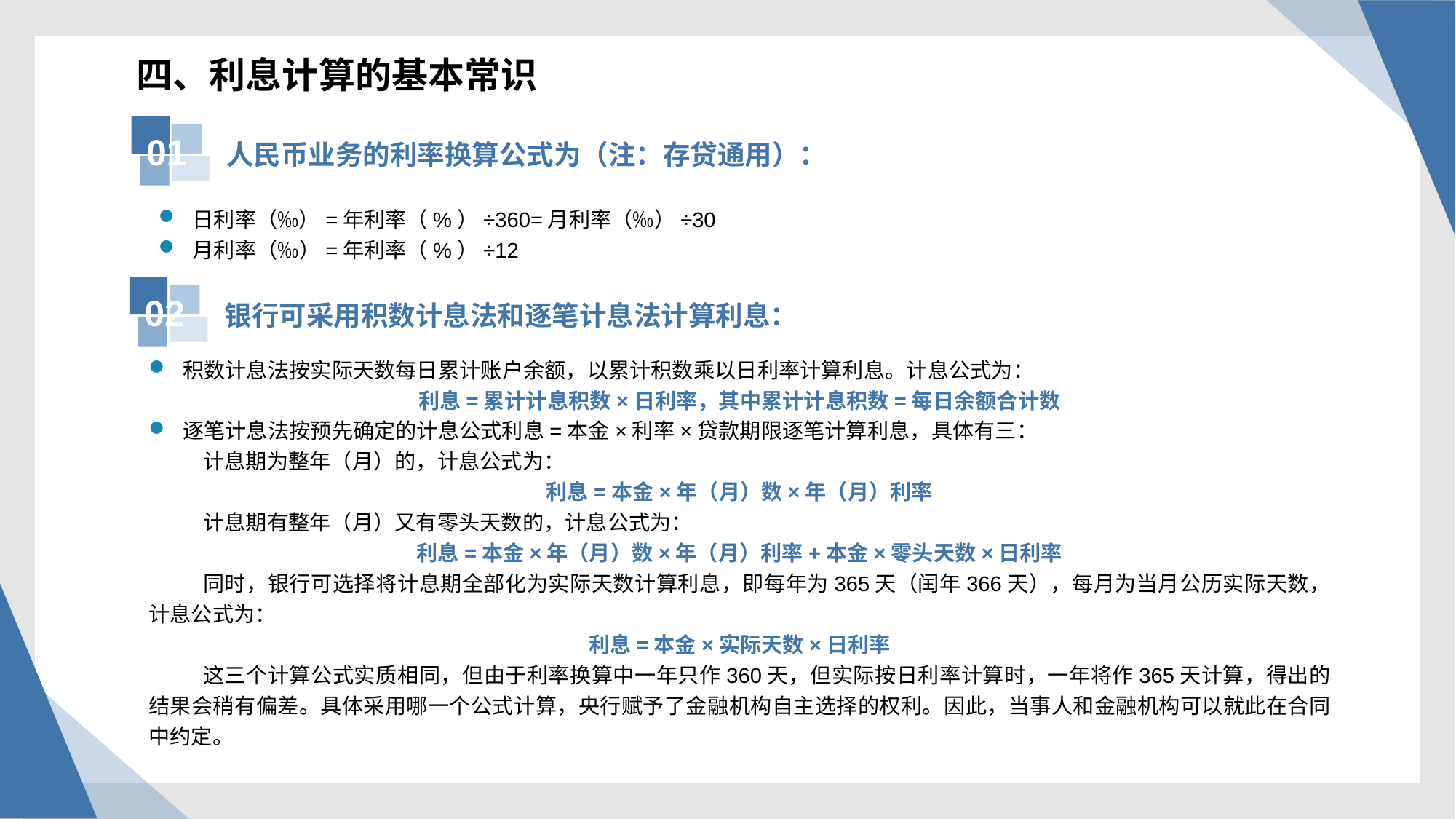

四、利息计算的基本常识

人民币业务的利率换算公式为（注：存贷通用）：
01

日利率（‰）=年利率（%）÷360=月利率（‰）÷30
月利率（‰）=年利率（%）÷12

银行可采用积数计息法和逐笔计息法计算利息：
02

积数计息法按实际天数每日累计账户余额，以累计积数乘以日利率计算利息。计息公式为：
利息=累计计息积数×日利率，其中累计计息积数=每日余额合计数
逐笔计息法按预先确定的计息公式利息=本金×利率×贷款期限逐笔计算利息，具体有三：
计息期为整年（月）的，计息公式为：
利息=本金×年（月）数×年（月）利率
计息期有整年（月）又有零头天数的，计息公式为：
利息=本金×年（月）数×年（月）利率+本金×零头天数×日利率
同时，银行可选择将计息期全部化为实际天数计算利息，即每年为365天（闰年366天），每月为当月公历实际天数，计息公式为：
利息=本金×实际天数×日利率
这三个计算公式实质相同，但由于利率换算中一年只作360天，但实际按日利率计算时，一年将作365天计算，得出的结果会稍有偏差。具体采用哪一个公式计算，央行赋予了金融机构自主选择的权利。因此，当事人和金融机构可以就此在合同中约定。